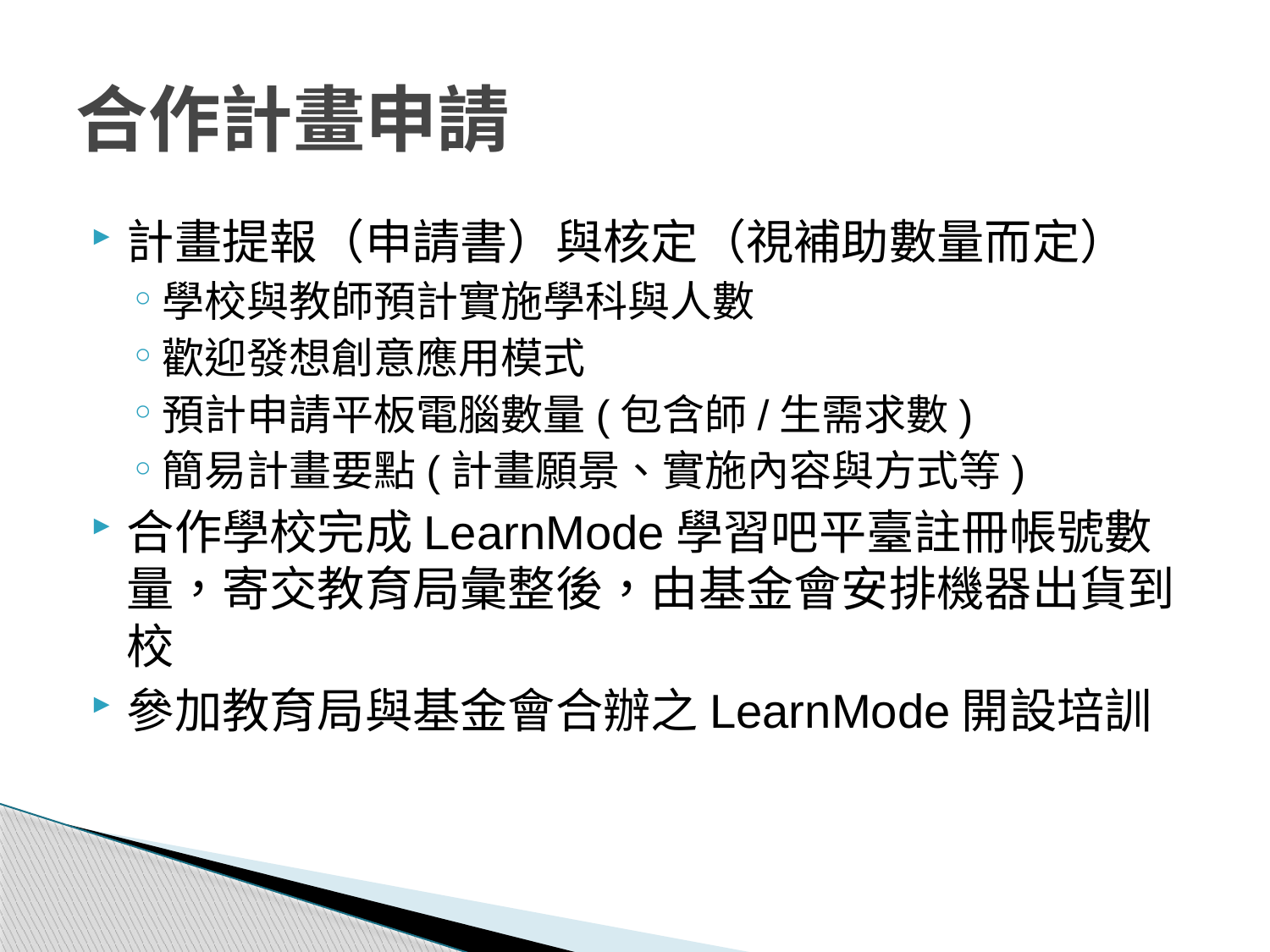

# 合作計畫申請
計畫提報（申請書）與核定（視補助數量而定）
學校與教師預計實施學科與人數
歡迎發想創意應用模式
預計申請平板電腦數量(包含師/生需求數)
簡易計畫要點(計畫願景、實施內容與方式等)
合作學校完成LearnMode學習吧平臺註冊帳號數量，寄交教育局彙整後，由基金會安排機器出貨到校
參加教育局與基金會合辦之LearnMode開設培訓